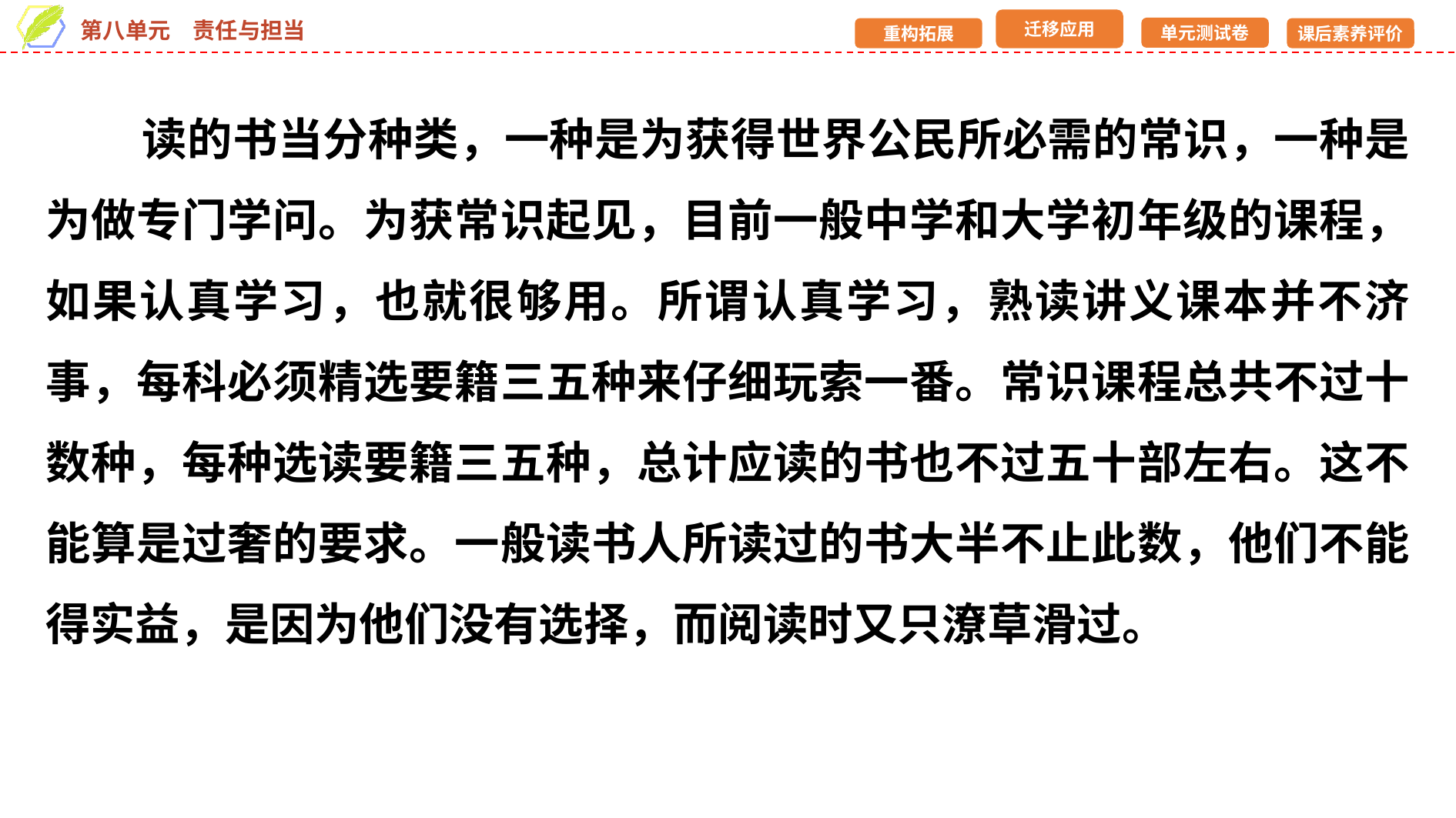

读的书当分种类，一种是为获得世界公民所必需的常识，一种是为做专门学问。为获常识起见，目前一般中学和大学初年级的课程，如果认真学习，也就很够用。所谓认真学习，熟读讲义课本并不济事，每科必须精选要籍三五种来仔细玩索一番。常识课程总共不过十数种，每种选读要籍三五种，总计应读的书也不过五十部左右。这不能算是过奢的要求。一般读书人所读过的书大半不止此数，他们不能得实益，是因为他们没有选择，而阅读时又只潦草滑过。